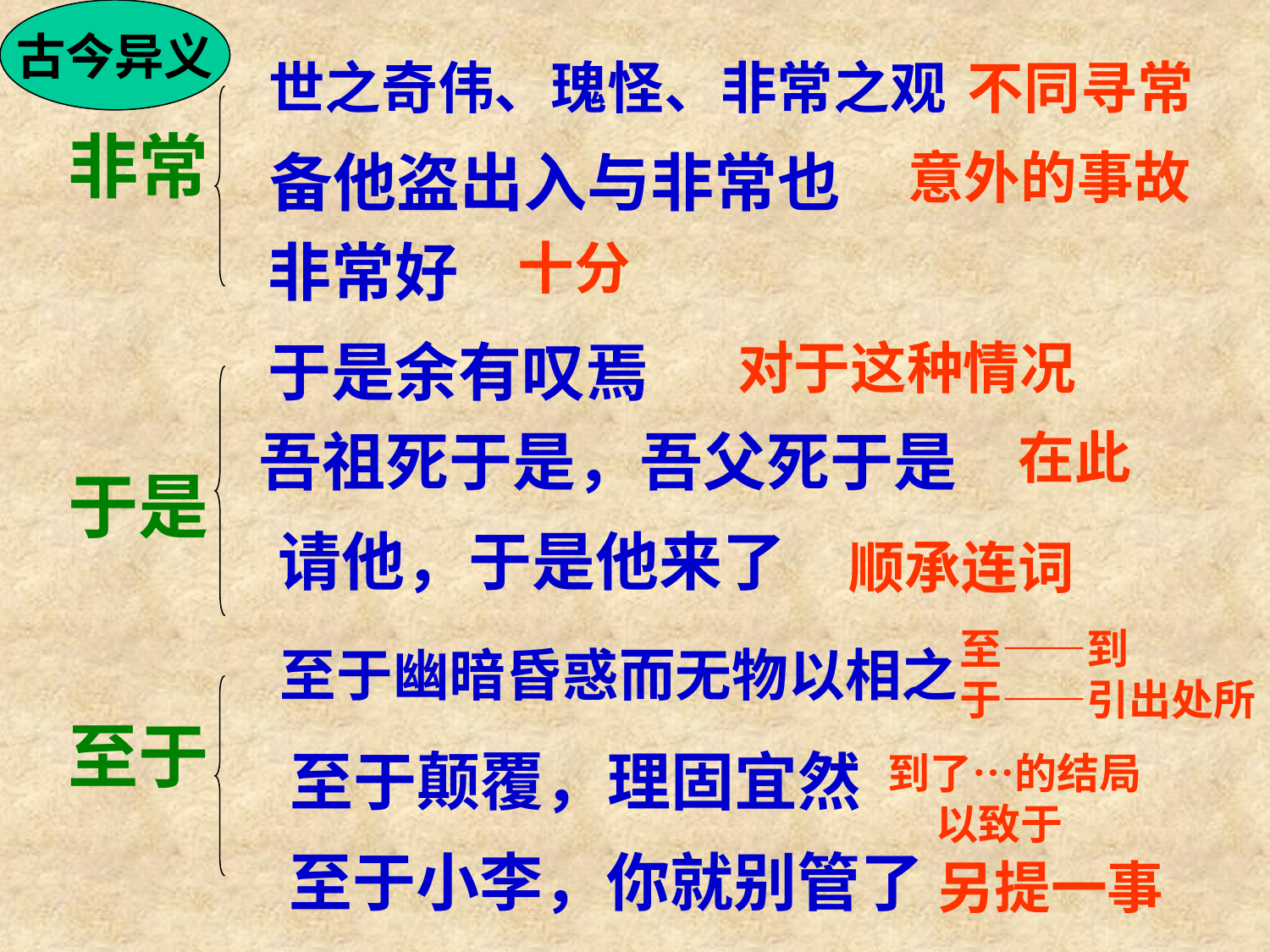

古今异义
世之奇伟、瑰怪、非常之观
不同寻常

非常
备他盗出入与非常也
意外的事故
非常好
十分
于是余有叹焉
对于这种情况

吾祖死于是，吾父死于是
在此
于是
请他，于是他来了
顺承连词
至——到
于——引出处所
至于幽暗昏惑而无物以相之

至于
至于颠覆，理固宜然
到了…的结局
    以致于
至于小李，你就别管了
另提一事